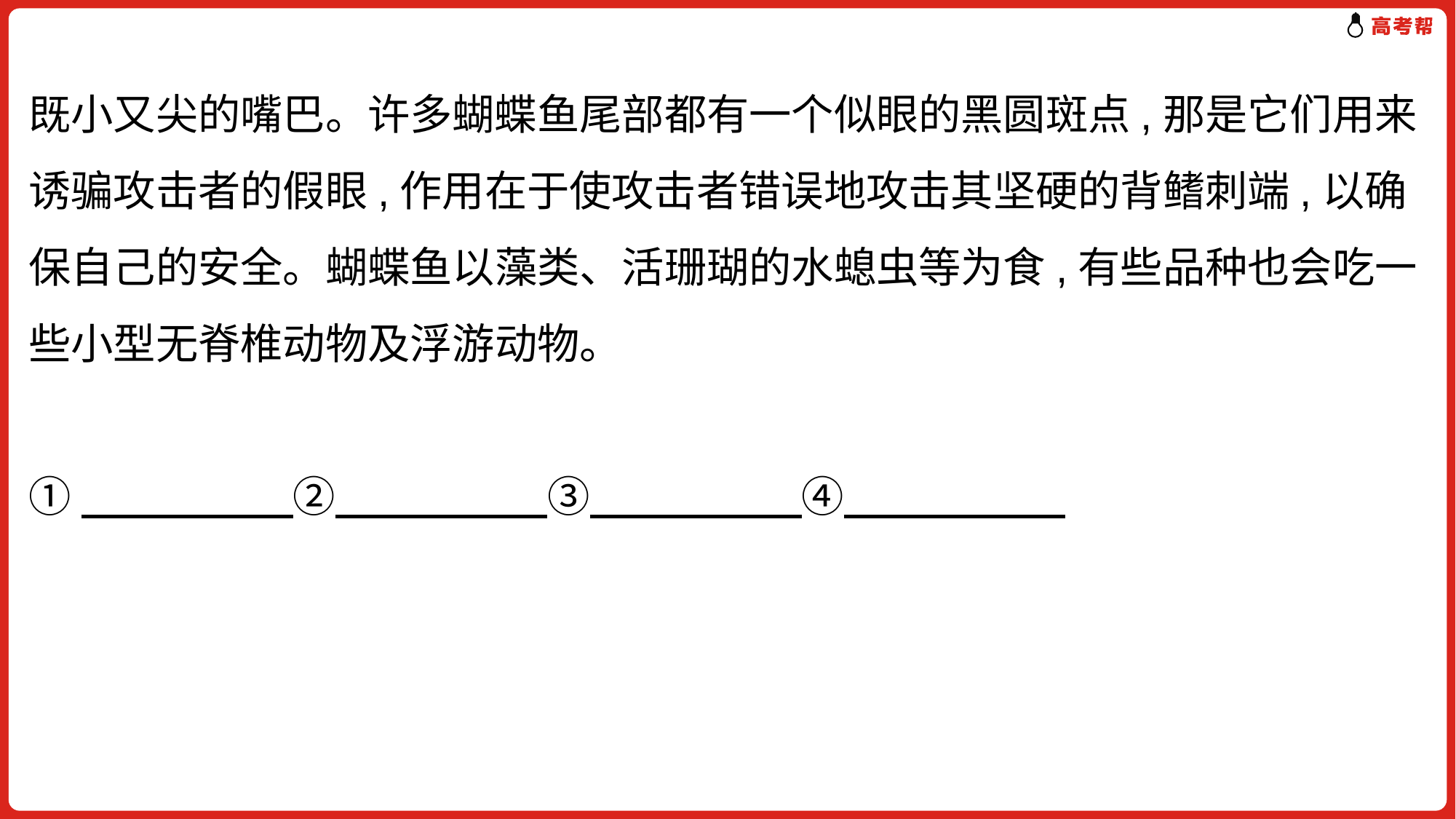

既小又尖的嘴巴。许多蝴蝶鱼尾部都有一个似眼的黑圆斑点,那是它们用来诱骗攻击者的假眼,作用在于使攻击者错误地攻击其坚硬的背鳍刺端,以确保自己的安全。蝴蝶鱼以藻类、活珊瑚的水螅虫等为食,有些品种也会吃一些小型无脊椎动物及浮游动物。

①　　　　　②　　　　　③　　　　　④